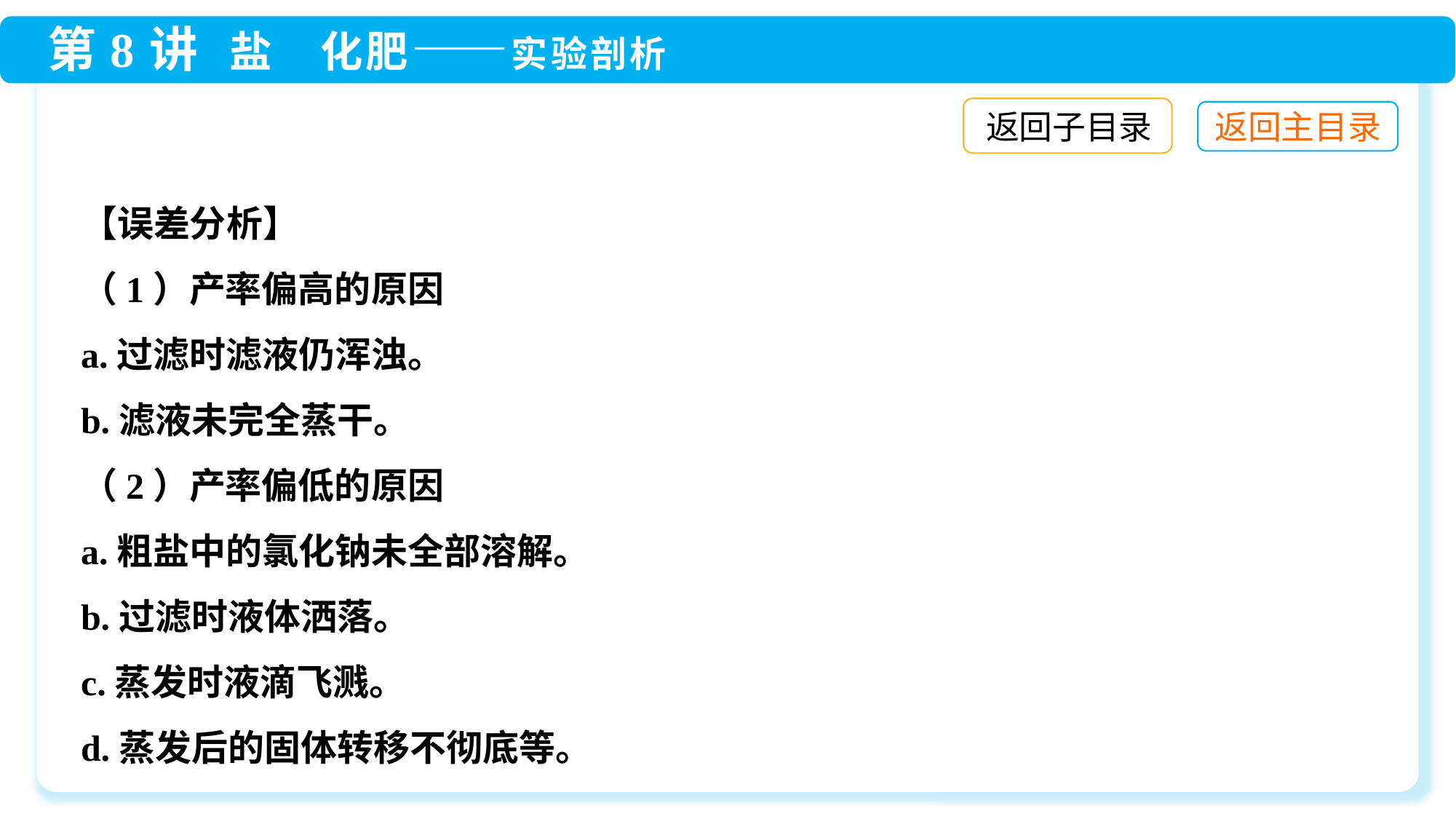

返回子目录
【误差分析】
（1）产率偏高的原因
a.过滤时滤液仍浑浊。
b.滤液未完全蒸干。
（2）产率偏低的原因
a.粗盐中的氯化钠未全部溶解。
b.过滤时液体洒落。
c.蒸发时液滴飞溅。
d.蒸发后的固体转移不彻底等。